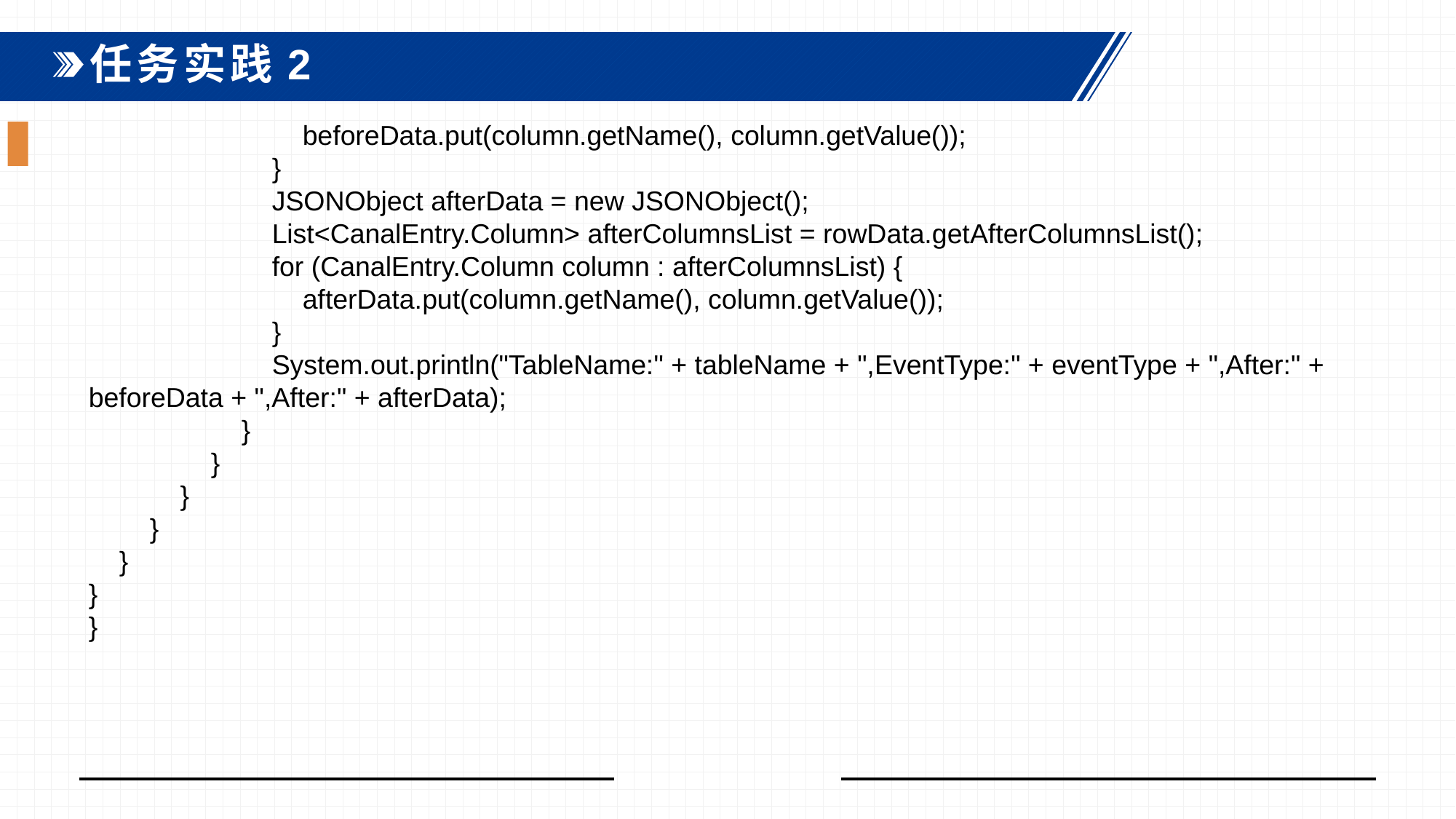

任务实践2
                            beforeData.put(column.getName(), column.getValue());                         }                         JSONObject afterData = new JSONObject();                                                     List<CanalEntry.Column> afterColumnsList = rowData.getAfterColumnsList();                        for (CanalEntry.Column column : afterColumnsList) {                             afterData.put(column.getName(), column.getValue());                         }                         System.out.println("TableName:" + tableName + ",EventType:" + eventType + ",After:" + beforeData + ",After:" + afterData);                     }                 }             }         }     } } }